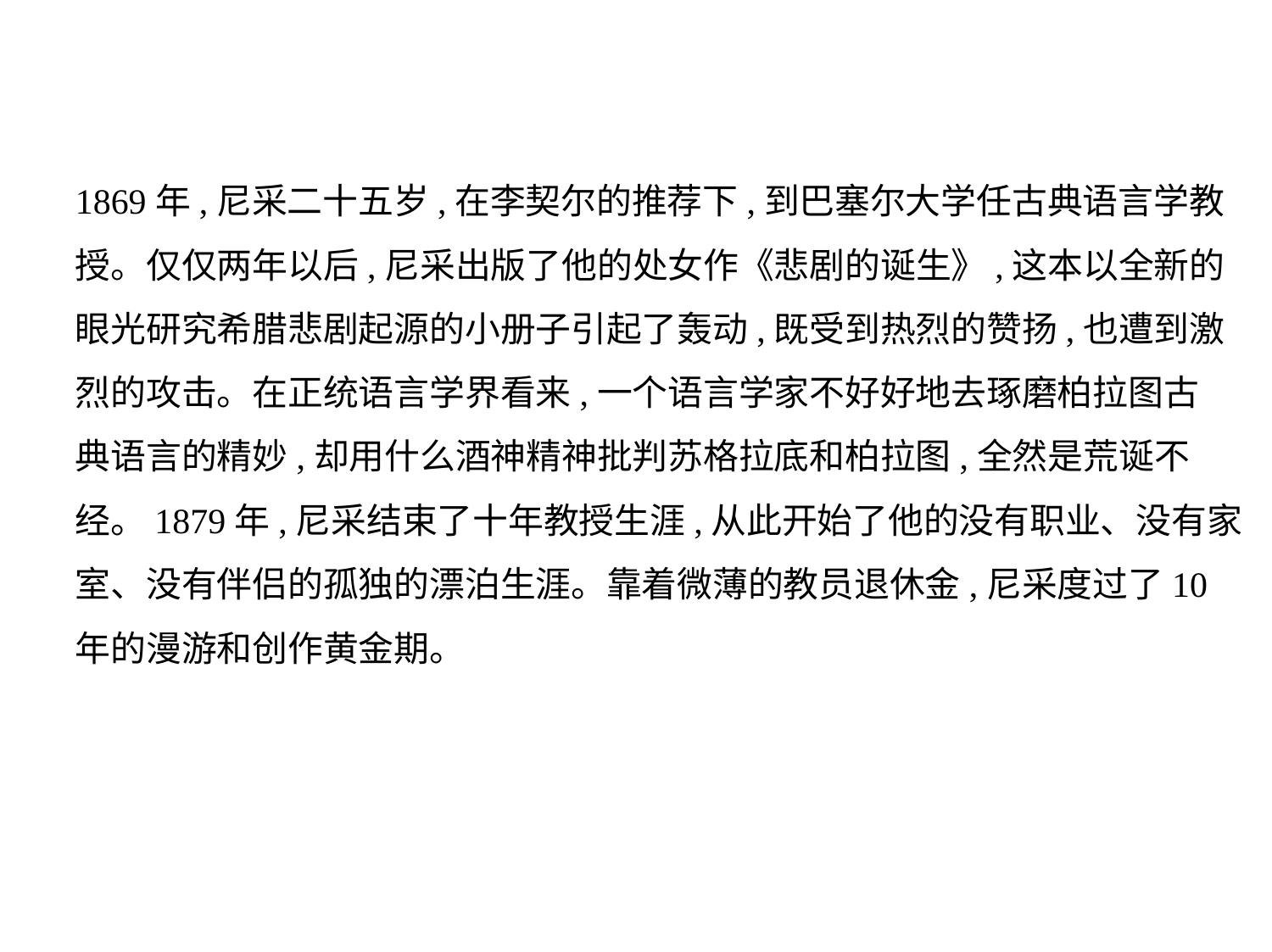

1869年,尼采二十五岁,在李契尔的推荐下,到巴塞尔大学任古典语言学教
授。仅仅两年以后,尼采出版了他的处女作《悲剧的诞生》,这本以全新的
眼光研究希腊悲剧起源的小册子引起了轰动,既受到热烈的赞扬,也遭到激
烈的攻击。在正统语言学界看来,一个语言学家不好好地去琢磨柏拉图古
典语言的精妙,却用什么酒神精神批判苏格拉底和柏拉图,全然是荒诞不
经。1879年,尼采结束了十年教授生涯,从此开始了他的没有职业、没有家
室、没有伴侣的孤独的漂泊生涯。靠着微薄的教员退休金,尼采度过了10
年的漫游和创作黄金期。